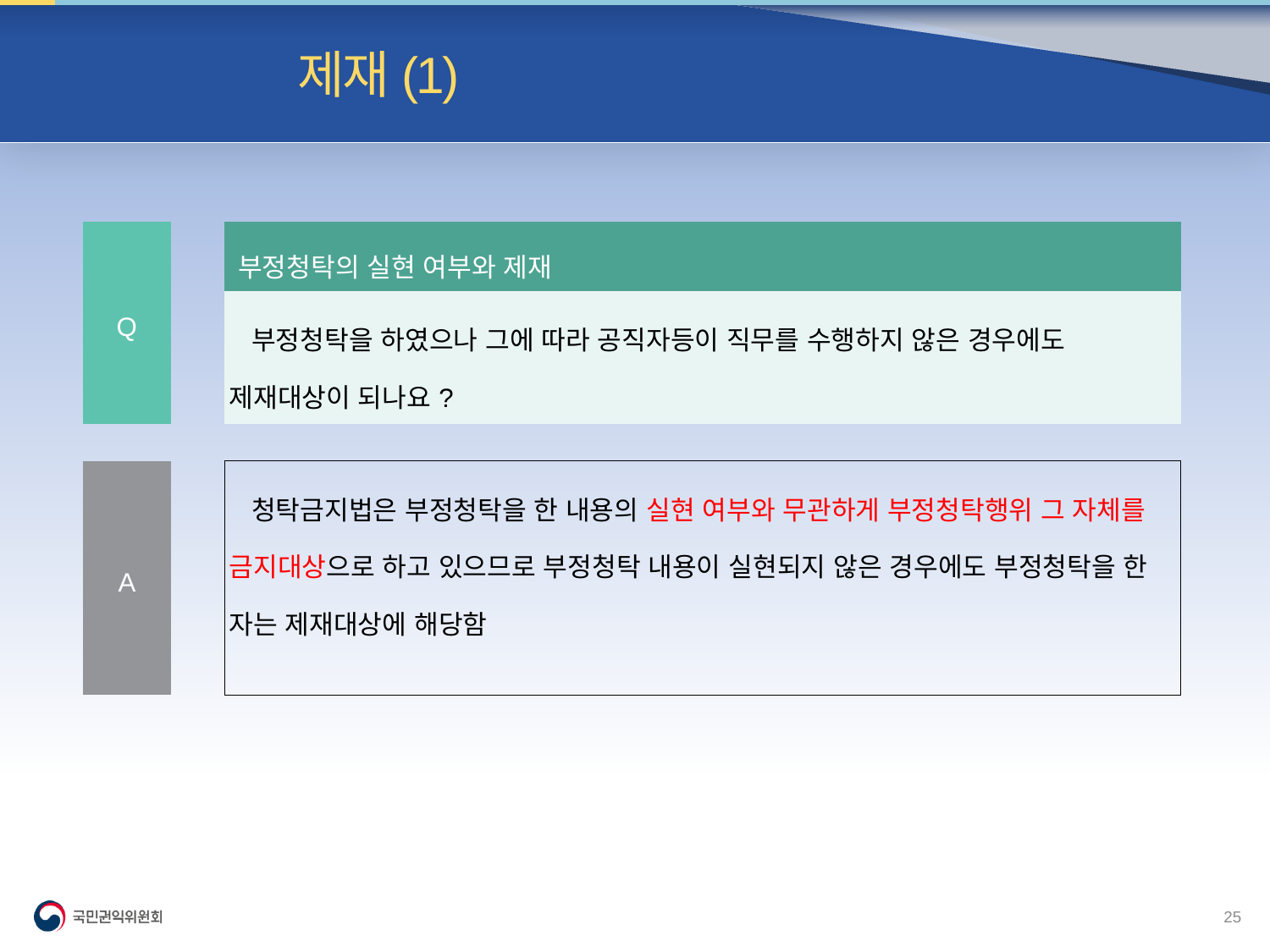

빈발 질의| 제재(1)

| Q |  | 부정청탁의 실현 여부와 제재 |
| --- | --- | --- |
|  |  | 부정청탁을 하였으나 그에 따라 공직자등이 직무를 수행하지 않은 경우에도 제재대상이 되나요? |
|  |  |  |
| A |  | 청탁금지법은 부정청탁을 한 내용의 실현 여부와 무관하게 부정청탁행위 그 자체를 금지대상으로 하고 있으므로 부정청탁 내용이 실현되지 않은 경우에도 부정청탁을 한 자는 제재대상에 해당함 |

25